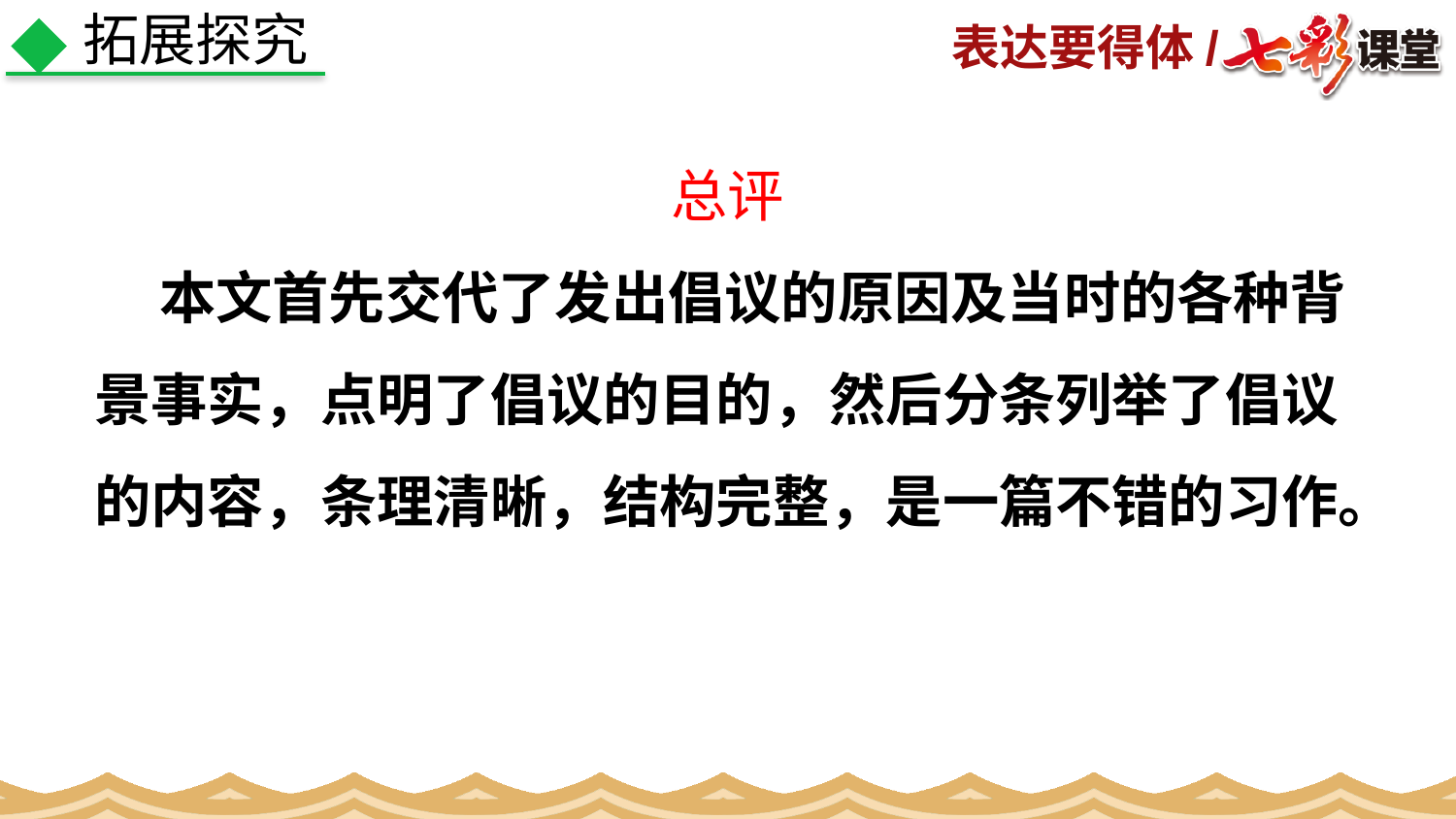

拓展探究

总评
    本文首先交代了发出倡议的原因及当时的各种背景事实，点明了倡议的目的，然后分条列举了倡议的内容，条理清晰，结构完整，是一篇不错的习作。